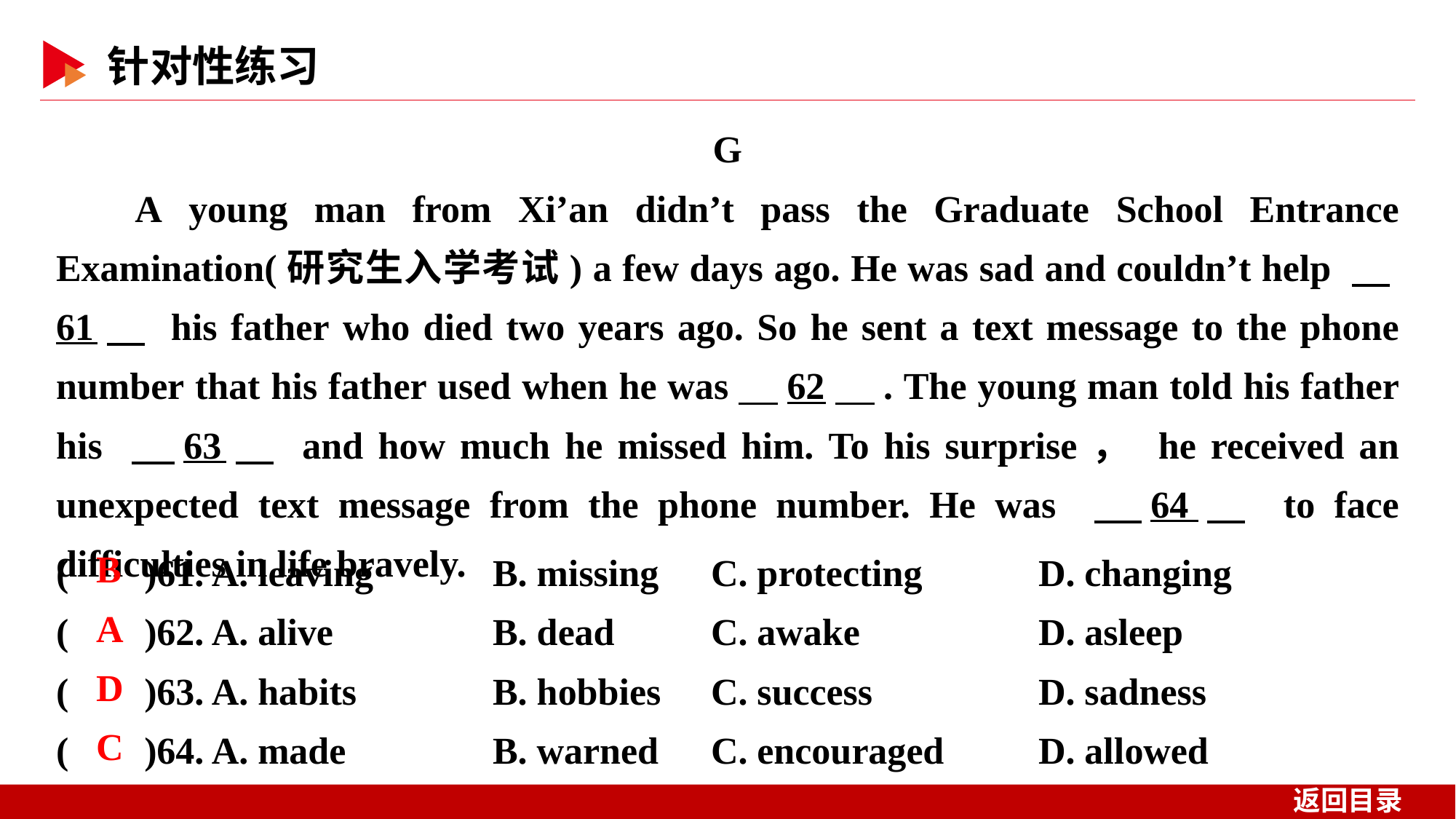

G
A young man from Xi’an didn’t pass the Graduate School Entrance Examination(研究生入学考试) a few days ago. He was sad and couldn’t help 　61　 his father who died two years ago. So he sent a text message to the phone number that his father used when he was　62　. The young man told his father his 　63　 and how much he missed him. To his surprise， he received an unexpected text message from the phone number. He was 　64　 to face difficulties in life bravely.
(        )61. A. leaving  	B. missing	C. protecting    	D. changing
(        )62. A. alive　     	B. dead　	C. awake　         	D. asleep
(        )63. A. habits　   	B. hobbies	C. success　        	D. sadness
(        )64. A. made　        	B. warned	C. encouraged　   	D. allowed
   B
   A
   D
   C